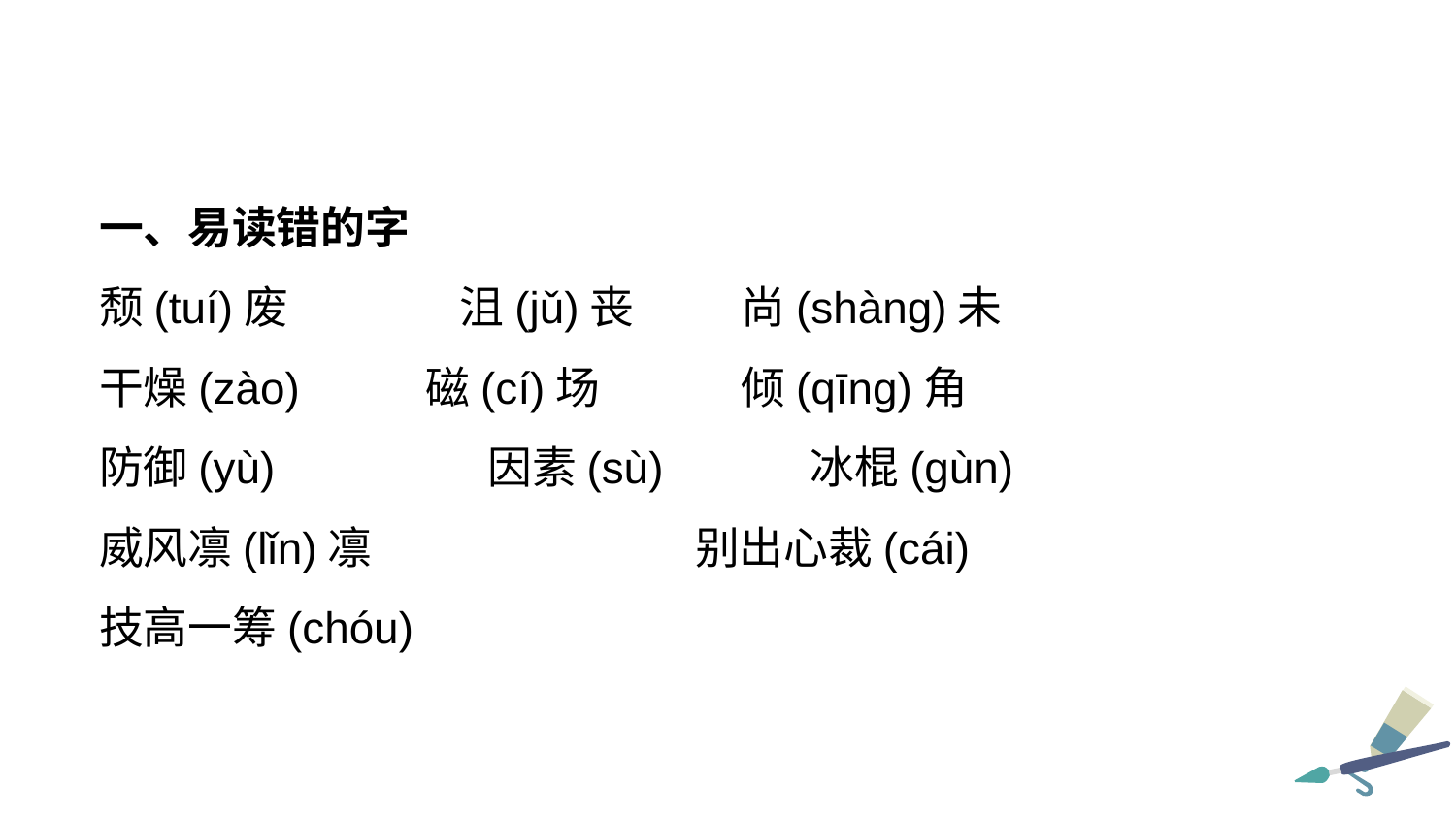

一、易读错的字
颓(tuí)废	       沮(jǔ)丧	      尚(shàng)未
干燥(zào)   	  磁(cí)场	      倾(qīng)角
防御(yù)	       因素(sù)           冰棍(gùn)
威风凛(lǐn)凛	    	                别出心裁(cái)
技高一筹(chóu)